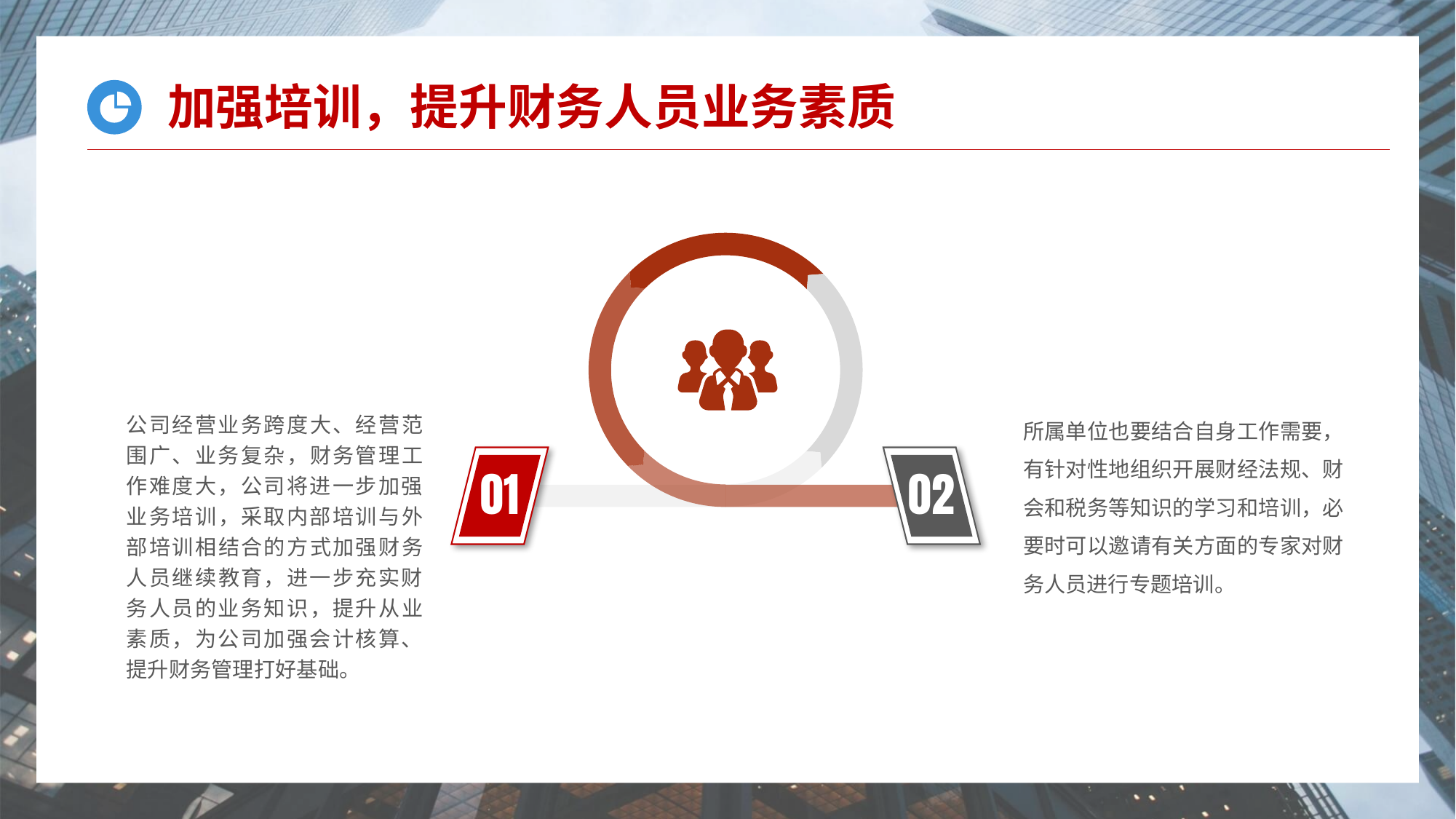

加强培训，提升财务人员业务素质

所属单位也要结合自身工作需要，有针对性地组织开展财经法规、财会和税务等知识的学习和培训，必要时可以邀请有关方面的专家对财务人员进行专题培训。
公司经营业务跨度大、经营范围广、业务复杂，财务管理工作难度大，公司将进一步加强业务培训，采取内部培训与外部培训相结合的方式加强财务人员继续教育，进一步充实财务人员的业务知识，提升从业素质，为公司加强会计核算、提升财务管理打好基础。

01

02